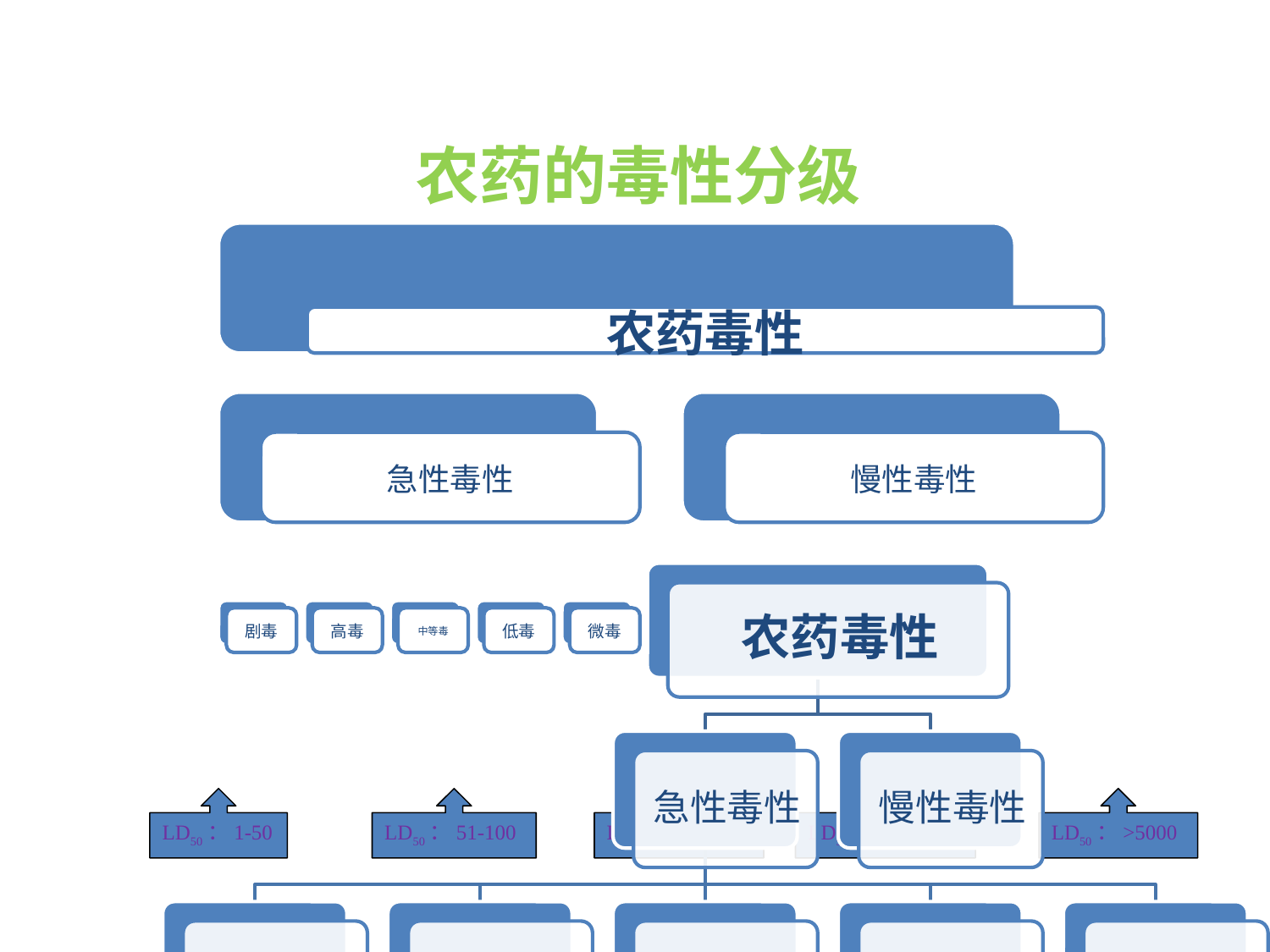

# 农药的毒性分级
农药毒性
急性毒性
剧毒
高毒
慢性毒性
中等毒
低毒
微毒
LD50：1-50

LD50：51-100

LD50：101-500

LD50：501-5000

LD50：>5000

农药毒性
急性毒性
剧毒
高毒
中等毒
低毒
微毒
慢性毒性